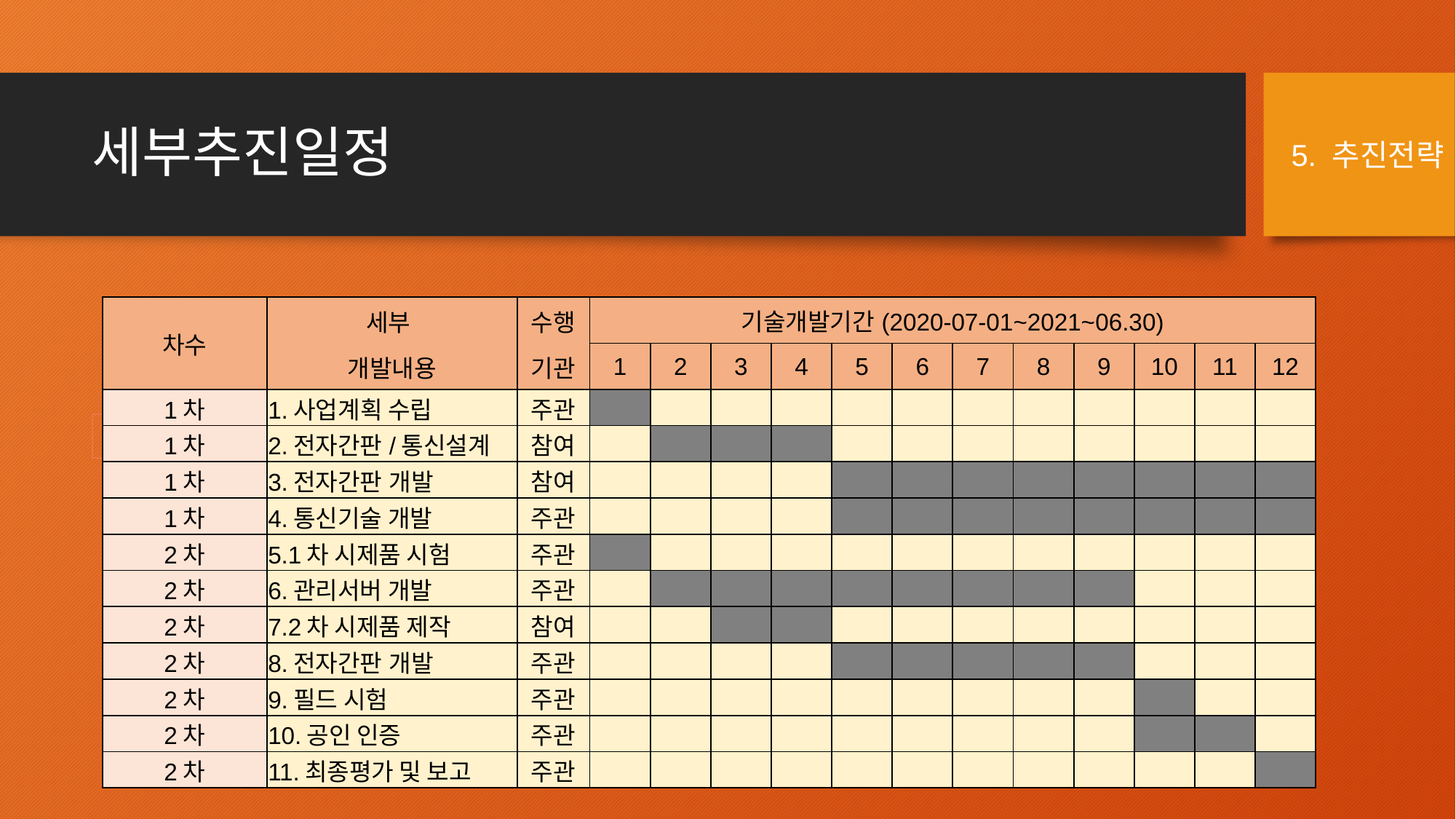

# 세부추진일정
5. 추진전략
| 차수 | 세부 | 수행 | 기술개발기간(2020-07-01~2021~06.30) |  |  |  |  |  |  |  |  |  |  |  |
| --- | --- | --- | --- | --- | --- | --- | --- | --- | --- | --- | --- | --- | --- | --- |
|  | 개발내용 | 기관 | 1 | 2 | 3 | 4 | 5 | 6 | 7 | 8 | 9 | 10 | 11 | 12 |
| 1차 | 1.사업계획 수립 | 주관 |  |  |  |  |  |  |  |  |  |  |  |  |
| 1차 | 2.전자간판/통신설계 | 참여 |  |  |  |  |  |  |  |  |  |  |  |  |
| 1차 | 3.전자간판 개발 | 참여 |  |  |  |  |  |  |  |  |  |  |  |  |
| 1차 | 4.통신기술 개발 | 주관 |  |  |  |  |  |  |  |  |  |  |  |  |
| 2차 | 5.1차 시제품 시험 | 주관 |  |  |  |  |  |  |  |  |  |  |  |  |
| 2차 | 6.관리서버 개발 | 주관 |  |  |  |  |  |  |  |  |  |  |  |  |
| 2차 | 7.2차 시제품 제작 | 참여 |  |  |  |  |  |  |  |  |  |  |  |  |
| 2차 | 8.전자간판 개발 | 주관 |  |  |  |  |  |  |  |  |  |  |  |  |
| 2차 | 9.필드 시험 | 주관 |  |  |  |  |  |  |  |  |  |  |  |  |
| 2차 | 10.공인 인증 | 주관 |  |  |  |  |  |  |  |  |  |  |  |  |
| 2차 | 11.최종평가 및 보고 | 주관 |  |  |  |  |  |  |  |  |  |  |  |  |
|  |
| --- |